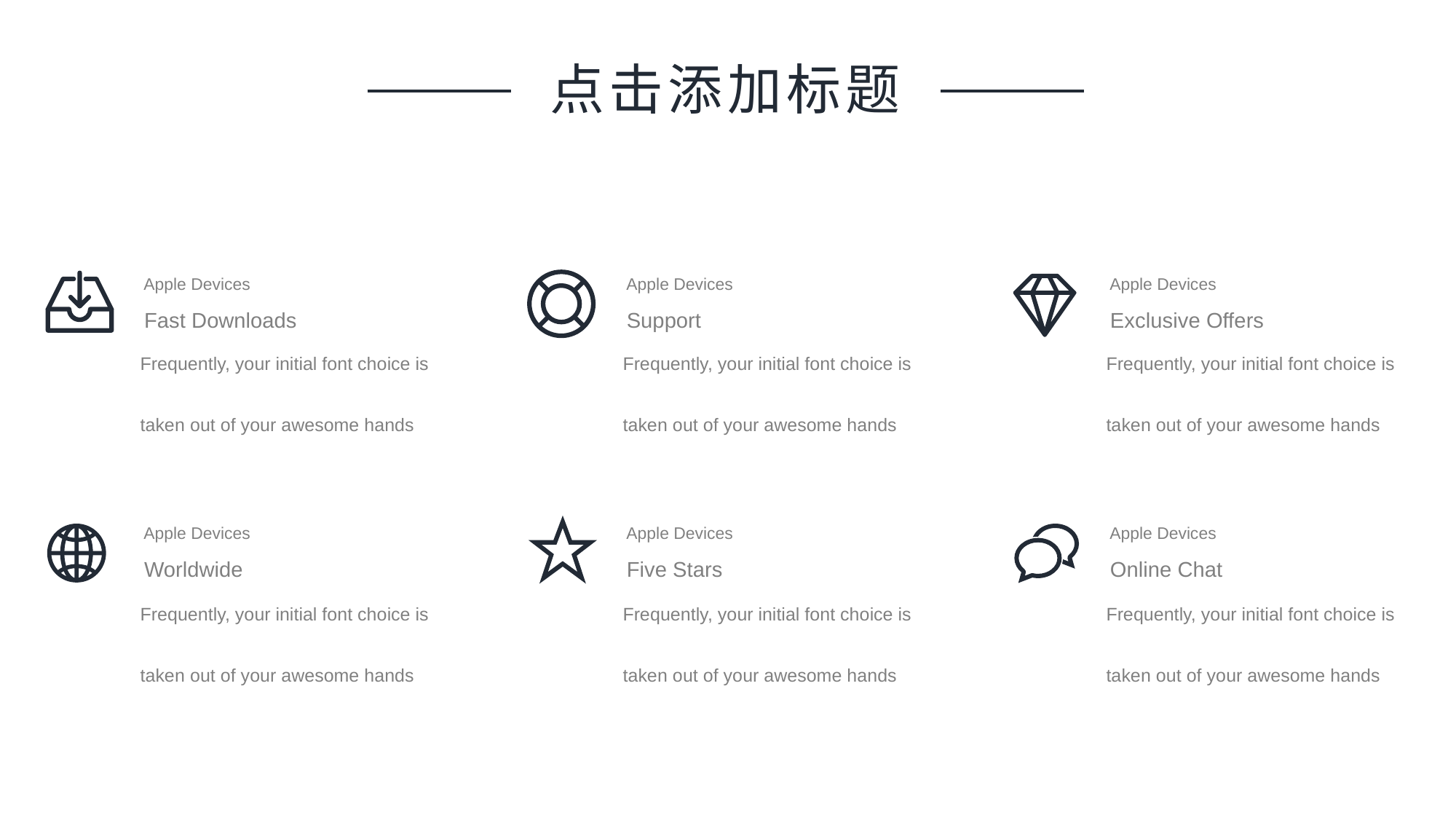

点击添加标题
Apple Devices
Apple Devices
Apple Devices

Frequently, your initial font choice is taken out of your awesome hands
Frequently, your initial font choice is taken out of your awesome hands
Frequently, your initial font choice is taken out of your awesome hands
Support
Exclusive Offers
Fast Downloads
Apple Devices
Apple Devices
Apple Devices

Worldwide
Five Stars
Online Chat
Frequently, your initial font choice is taken out of your awesome hands
Frequently, your initial font choice is taken out of your awesome hands
Frequently, your initial font choice is taken out of your awesome hands